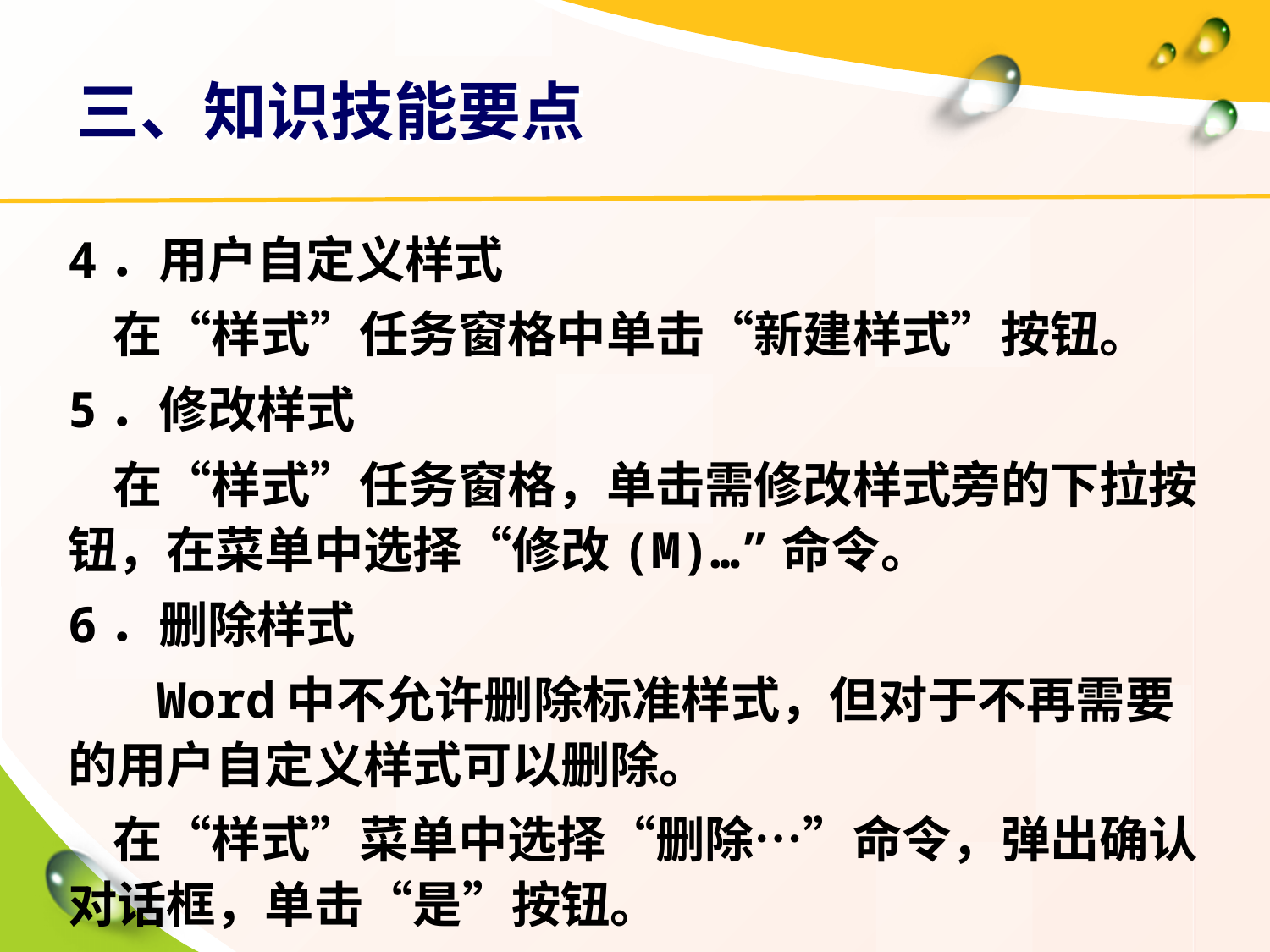

# 三、知识技能要点
4．用户自定义样式
   在“样式”任务窗格中单击“新建样式”按钮。
5．修改样式
   在“样式”任务窗格，单击需修改样式旁的下拉按钮，在菜单中选择“修改(M)…”命令。
6．删除样式
   Word中不允许删除标准样式，但对于不再需要的用户自定义样式可以删除。
   在“样式”菜单中选择“删除…”命令，弹出确认对话框，单击“是”按钮。